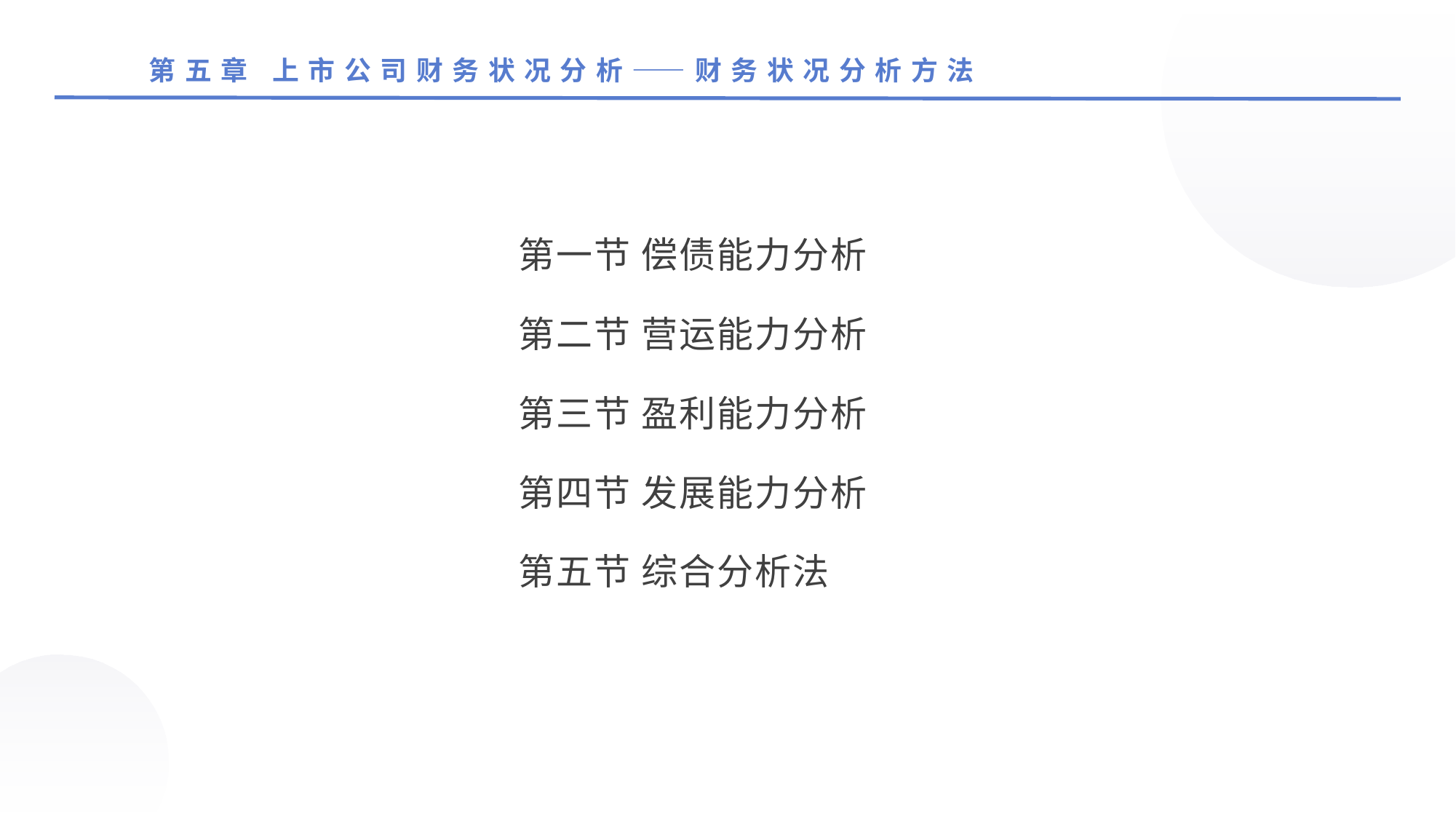

第五章 上市公司财务状况分析——财务状况分析方法
第一节 偿债能力分析
第二节 营运能力分析
第三节 盈利能力分析
第四节 发展能力分析
第五节 综合分析法

3